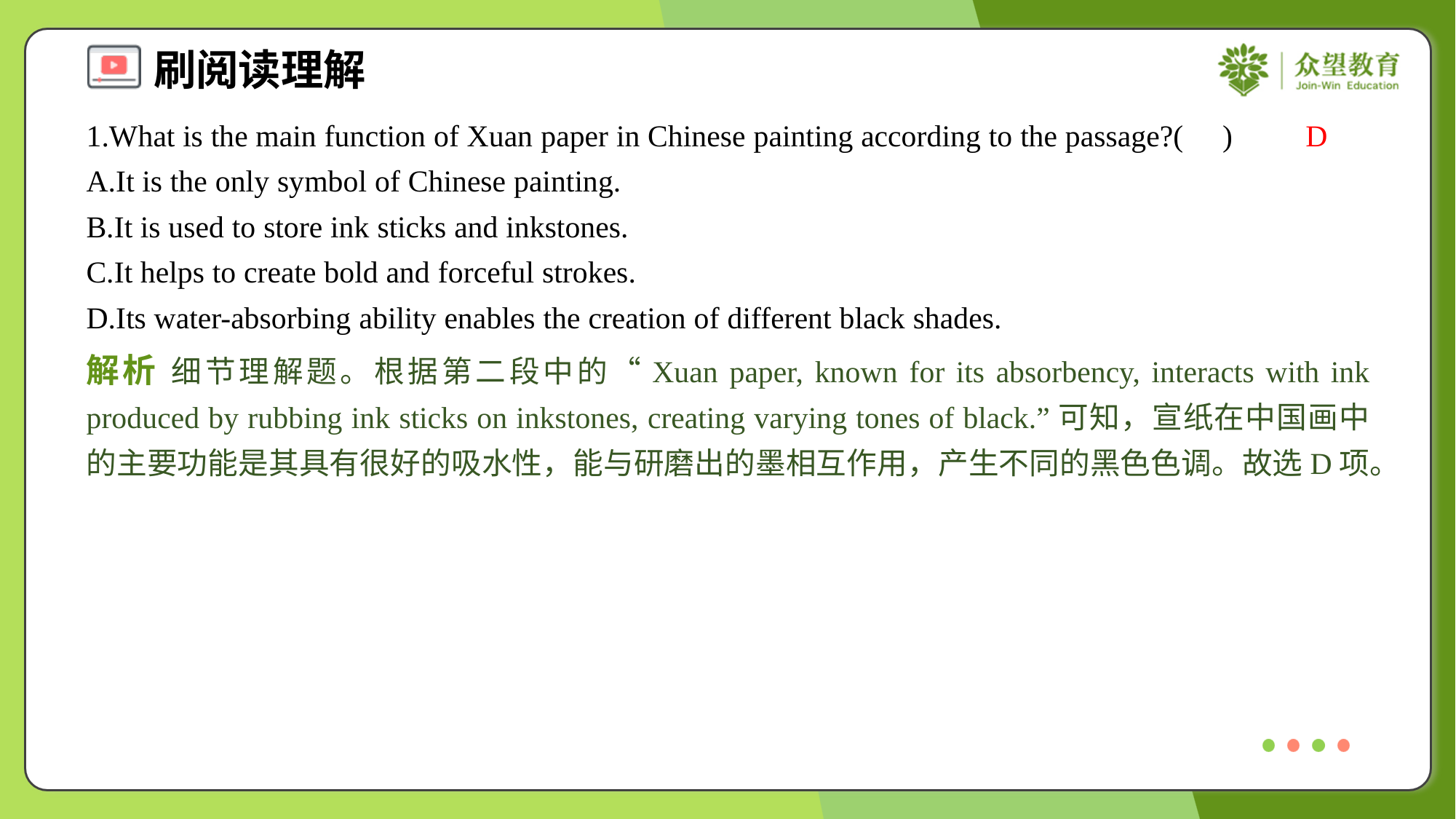

1.What is the main function of Xuan paper in Chinese painting according to the passage?(     )
D
A.It is the only symbol of Chinese painting.
B.It is used to store ink sticks and inkstones.
C.It helps to create bold and forceful strokes.
D.Its water-absorbing ability enables the creation of different black shades.
解析 细节理解题。根据第二段中的“Xuan paper, known for its absorbency, interacts with ink produced by rubbing ink sticks on inkstones, creating varying tones of black.”可知，宣纸在中国画中的主要功能是其具有很好的吸水性，能与研磨出的墨相互作用，产生不同的黑色色调。故选D项。